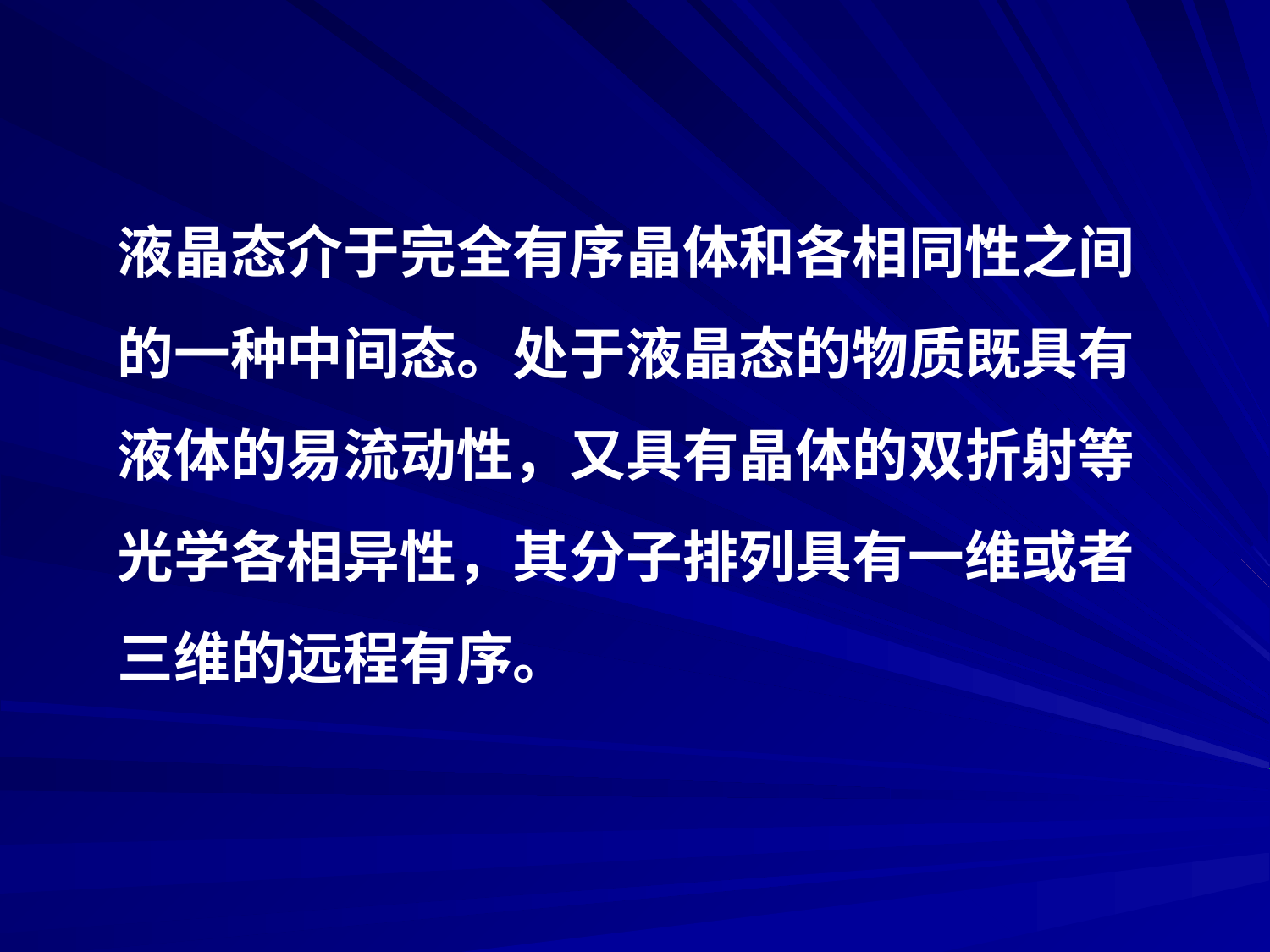

液晶态介于完全有序晶体和各相同性之间
的一种中间态。处于液晶态的物质既具有
液体的易流动性，又具有晶体的双折射等
光学各相异性，其分子排列具有一维或者
三维的远程有序。